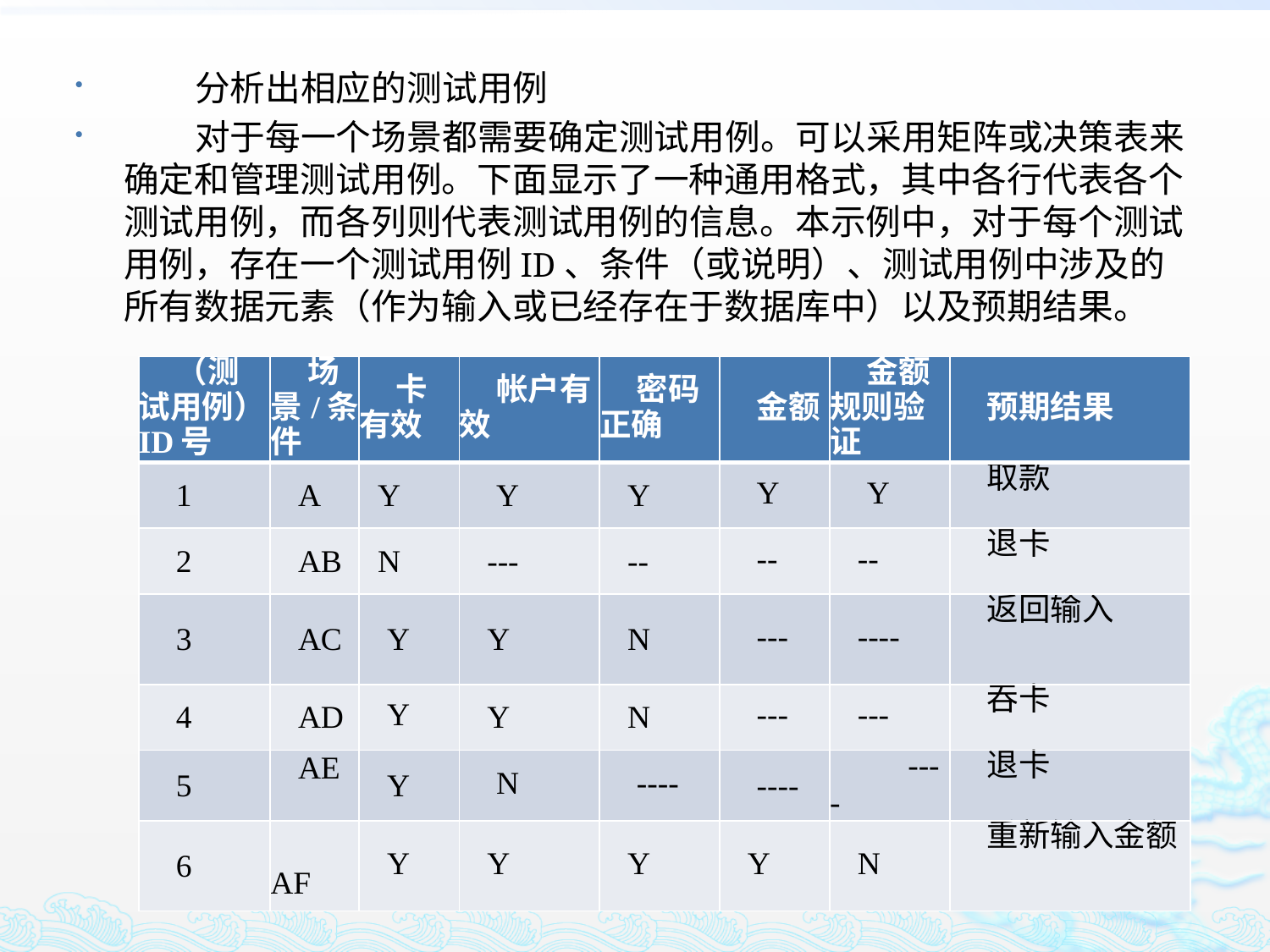

分析出相应的测试用例
        对于每一个场景都需要确定测试用例。可以采用矩阵或决策表来确定和管理测试用例。下面显示了一种通用格式，其中各行代表各个测试用例，而各列则代表测试用例的信息。本示例中，对于每个测试用例，存在一个测试用例ID、条件（或说明）、测试用例中涉及的所有数据元素（作为输入或已经存在于数据库中）以及预期结果。

| （测试用例）ID号 | 场景/条件 | 卡有效 | 帐户有效 | 密码正确 | 金额 | 金额规则验证 | 预期结果 |
| --- | --- | --- | --- | --- | --- | --- | --- |
| 1 | A | Y | Y | Y | Y | Y | 取款 |
| 2 | AB | N | --- | -- | -- | -- | 退卡 |
| 3 | AC | Y | Y | N | --- | ---- | 返回输入 |
| 4 | AD | Y | Y | N | --- | --- | 吞卡 |
| 5 | AE | Y | N | ---- | ---- | ---- | 退卡 |
| 6 | AF | Y | Y | Y | Y | N | 重新输入金额 |